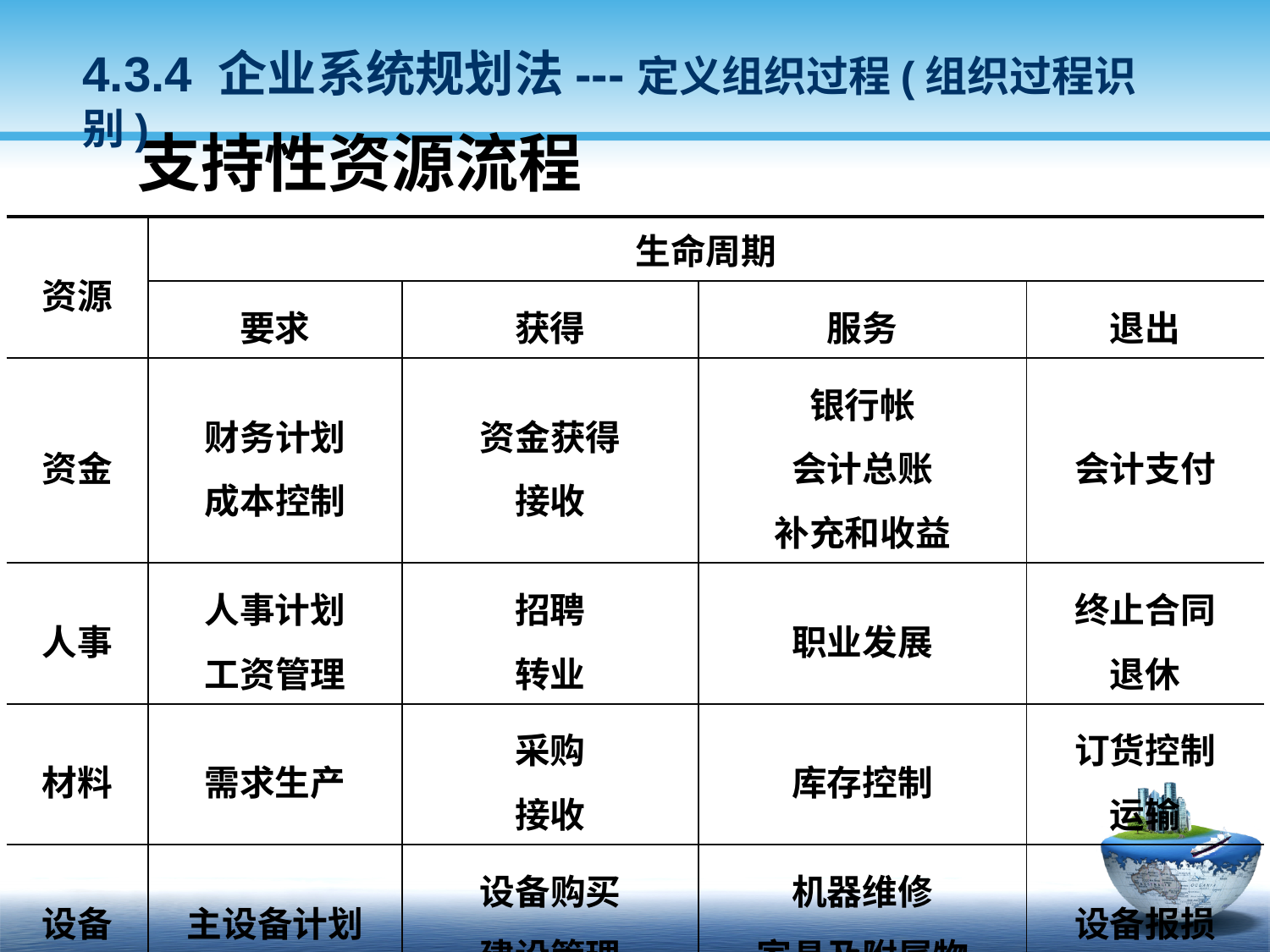

4.3.4 企业系统规划法---定义组织过程(组织过程识别)
支持性资源流程
| 资源 | 生命周期 |  |  |  |
| --- | --- | --- | --- | --- |
|  | 要求 | 获得 | 服务 | 退出 |
| 资金 | 财务计划 成本控制 | 资金获得 接收 | 银行帐 会计总账 补充和收益 | 会计支付 |
| 人事 | 人事计划 工资管理 | 招聘 转业 | 职业发展 | 终止合同 退休 |
| 材料 | 需求生产 | 采购 接收 | 库存控制 | 订货控制 运输 |
| 设备 | 主设备计划 | 设备购买 建设管理 | 机器维修 家具及附属物 | 设备报损 |